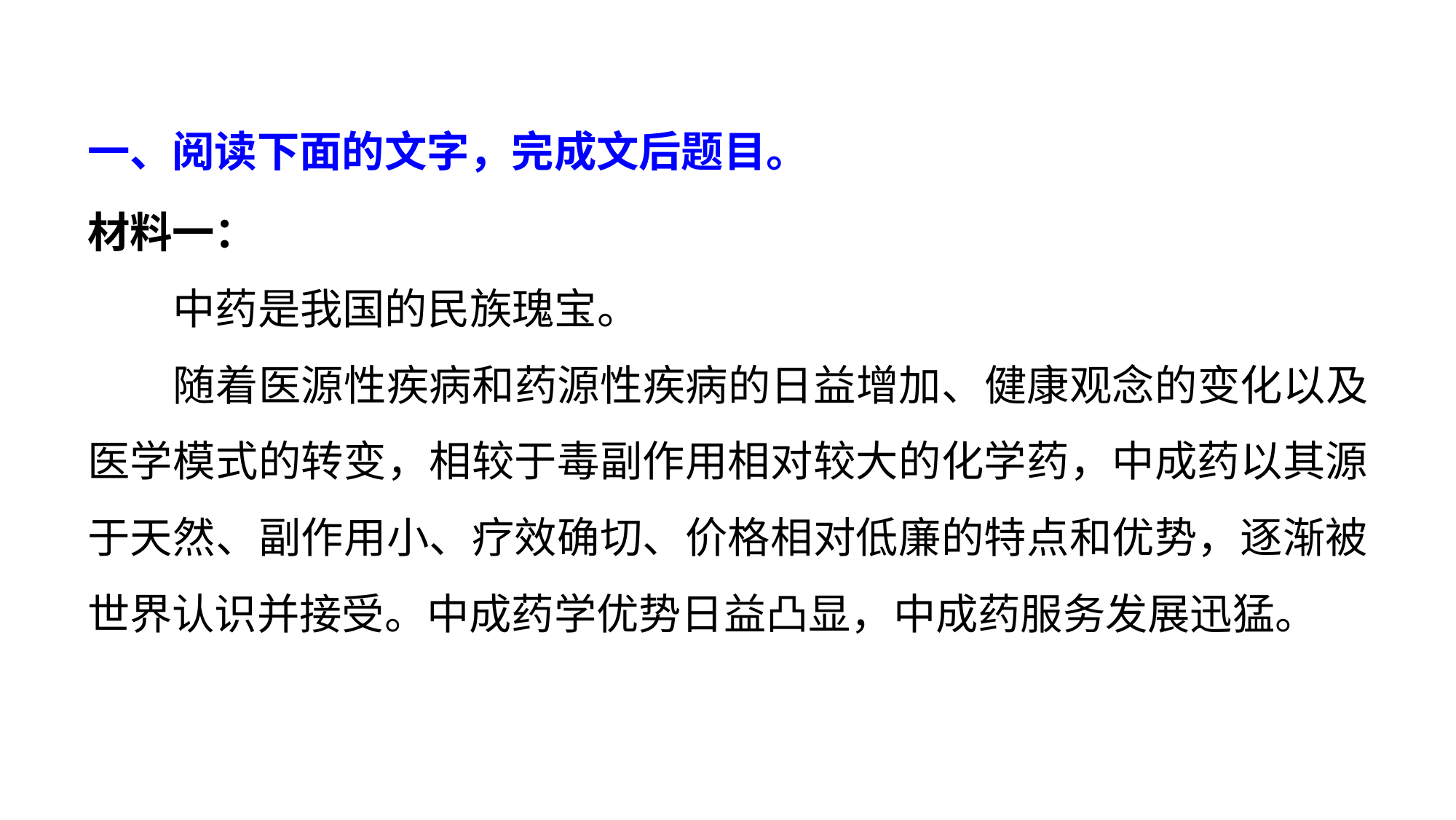

一、阅读下面的文字，完成文后题目。
材料一：
中药是我国的民族瑰宝。
随着医源性疾病和药源性疾病的日益增加、健康观念的变化以及医学模式的转变，相较于毒副作用相对较大的化学药，中成药以其源于天然、副作用小、疗效确切、价格相对低廉的特点和优势，逐渐被世界认识并接受。中成药学优势日益凸显，中成药服务发展迅猛。